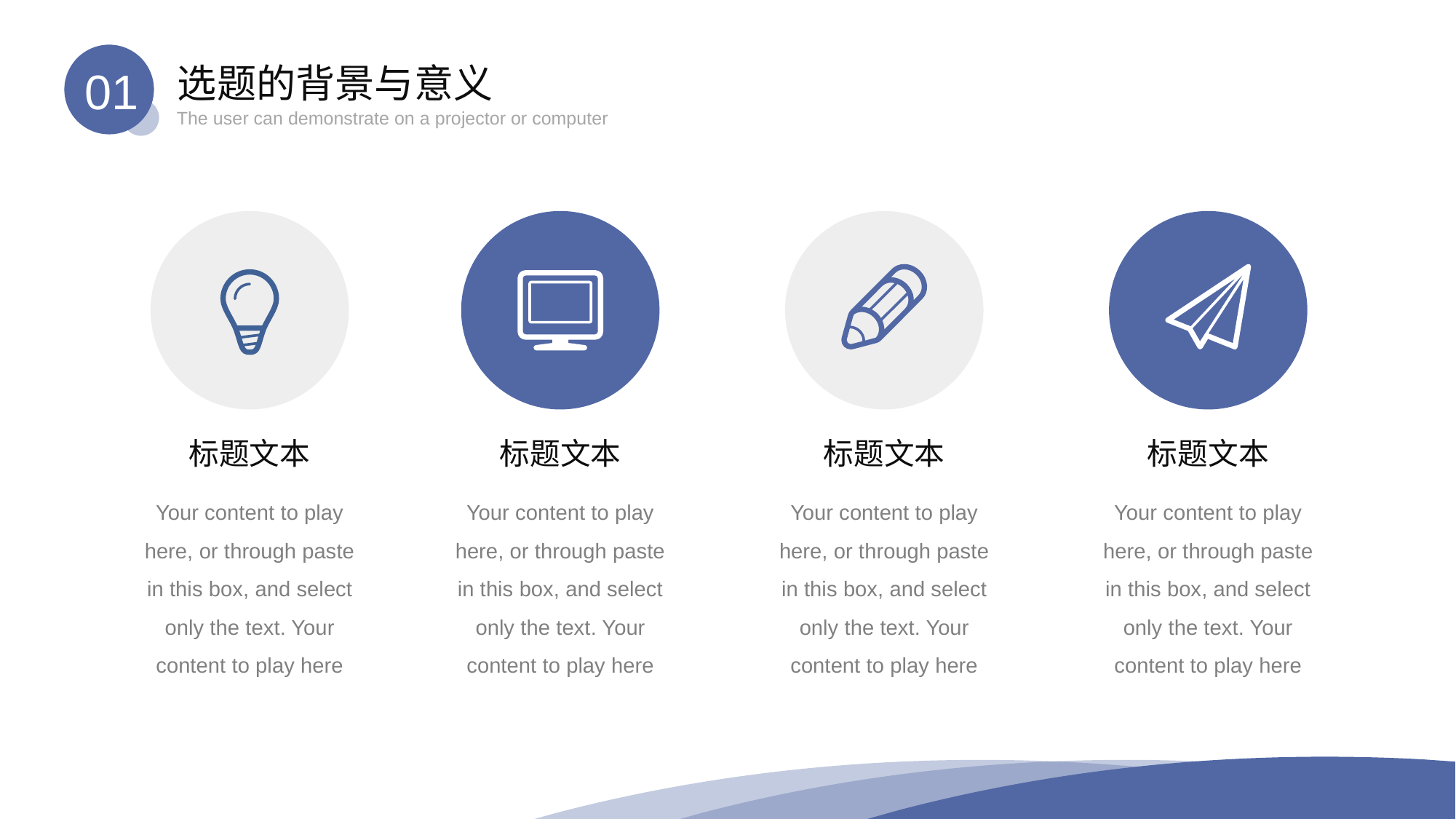

01
选题的背景与意义
The user can demonstrate on a projector or computer

标题文本
标题文本
标题文本
标题文本
Your content to play here, or through paste in this box, and select only the text. Your content to play here
Your content to play here, or through paste in this box, and select only the text. Your content to play here
Your content to play here, or through paste in this box, and select only the text. Your content to play here
Your content to play here, or through paste in this box, and select only the text. Your content to play here